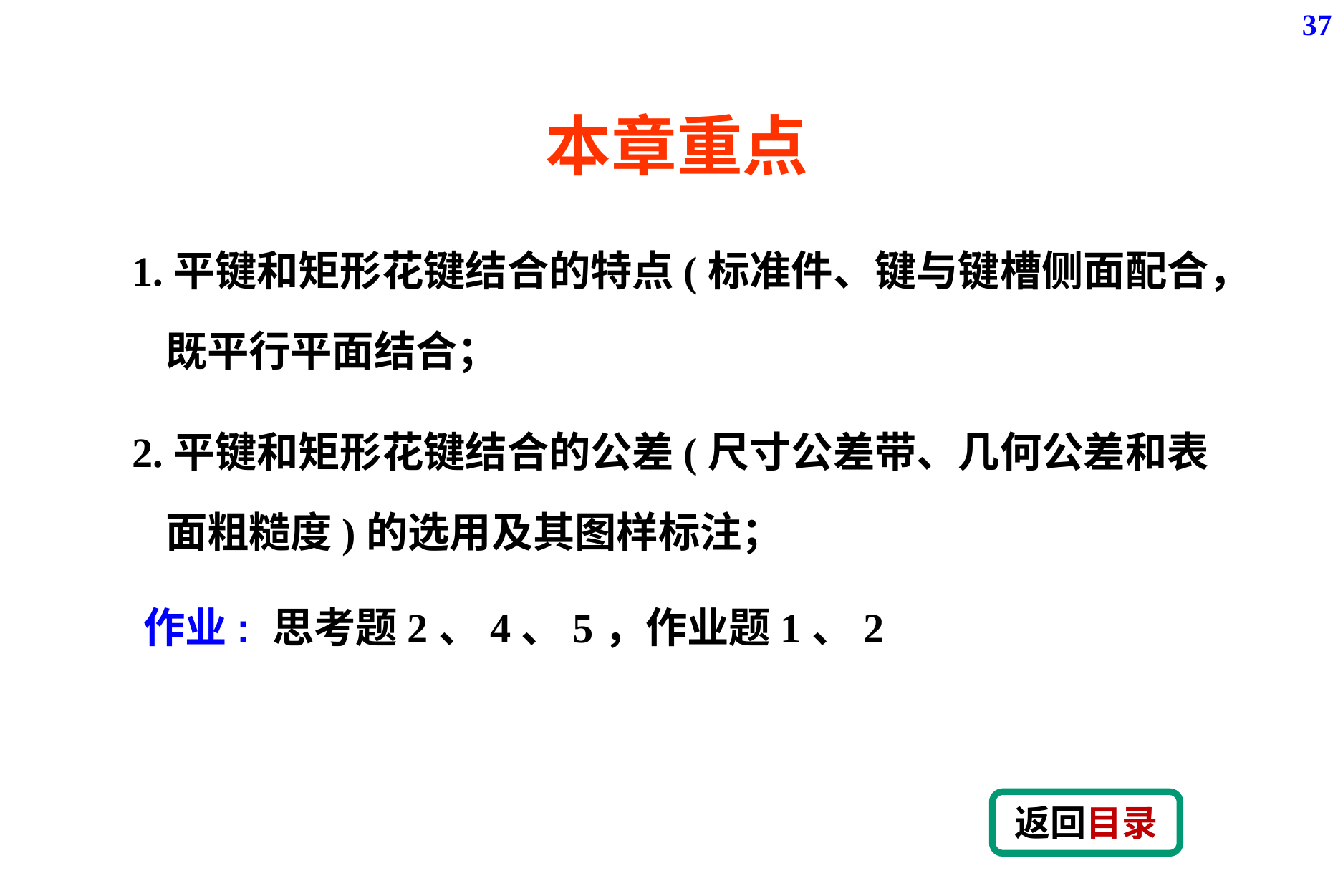

37
本章重点
1.平键和矩形花键结合的特点(标准件、键与键槽侧面配合，既平行平面结合；
2.平键和矩形花键结合的公差(尺寸公差带、几何公差和表面粗糙度)的选用及其图样标注；
作业: 思考题2、4、5，作业题1、2
返回目录